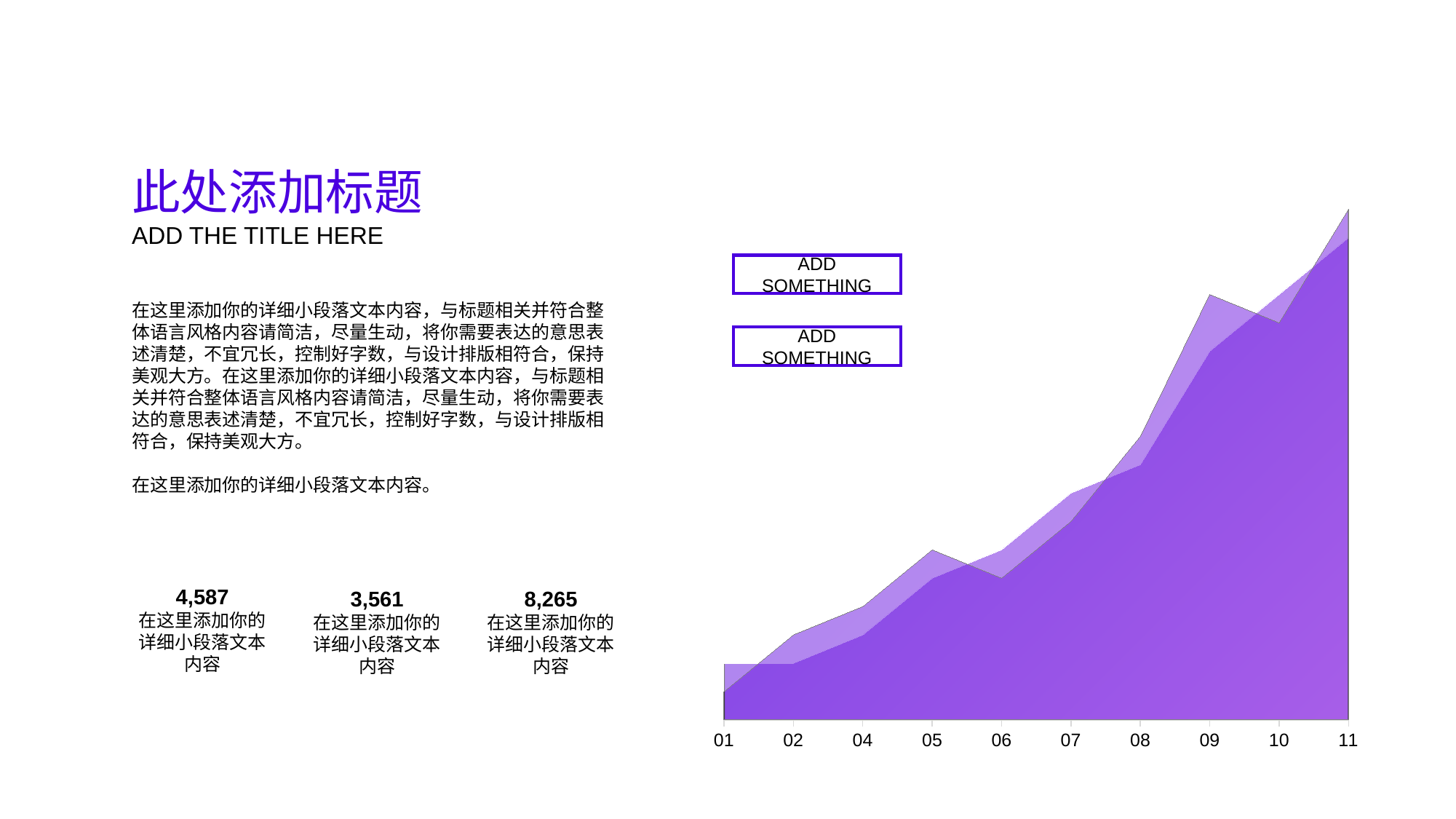

### Chart

| Category | 系列 1 | 系列 2 |
|---|---|---|
| 01 | 1.0 | 2.0 |
| 02 | 3.0 | 2.0 |
| 04 | 4.0 | 3.0 |
| 05 | 6.0 | 5.0 |
| 06 | 5.0 | 6.0 |
| 07 | 7.0 | 8.0 |
| 08 | 10.0 | 9.0 |
| 09 | 15.0 | 13.0 |
| 10 | 14.0 | 15.0 |
| 11 | 18.0 | 17.0 |
此处添加标题
ADD THE TITLE HERE
ADD SOMETHING
在这里添加你的详细小段落文本内容，与标题相关并符合整体语言风格内容请简洁，尽量生动，将你需要表达的意思表述清楚，不宜冗长，控制好字数，与设计排版相符合，保持美观大方。在这里添加你的详细小段落文本内容，与标题相关并符合整体语言风格内容请简洁，尽量生动，将你需要表达的意思表述清楚，不宜冗长，控制好字数，与设计排版相符合，保持美观大方。

在这里添加你的详细小段落文本内容。
ADD SOMETHING
4,587
在这里添加你的详细小段落文本内容
3,561
在这里添加你的详细小段落文本内容
8,265
在这里添加你的详细小段落文本内容